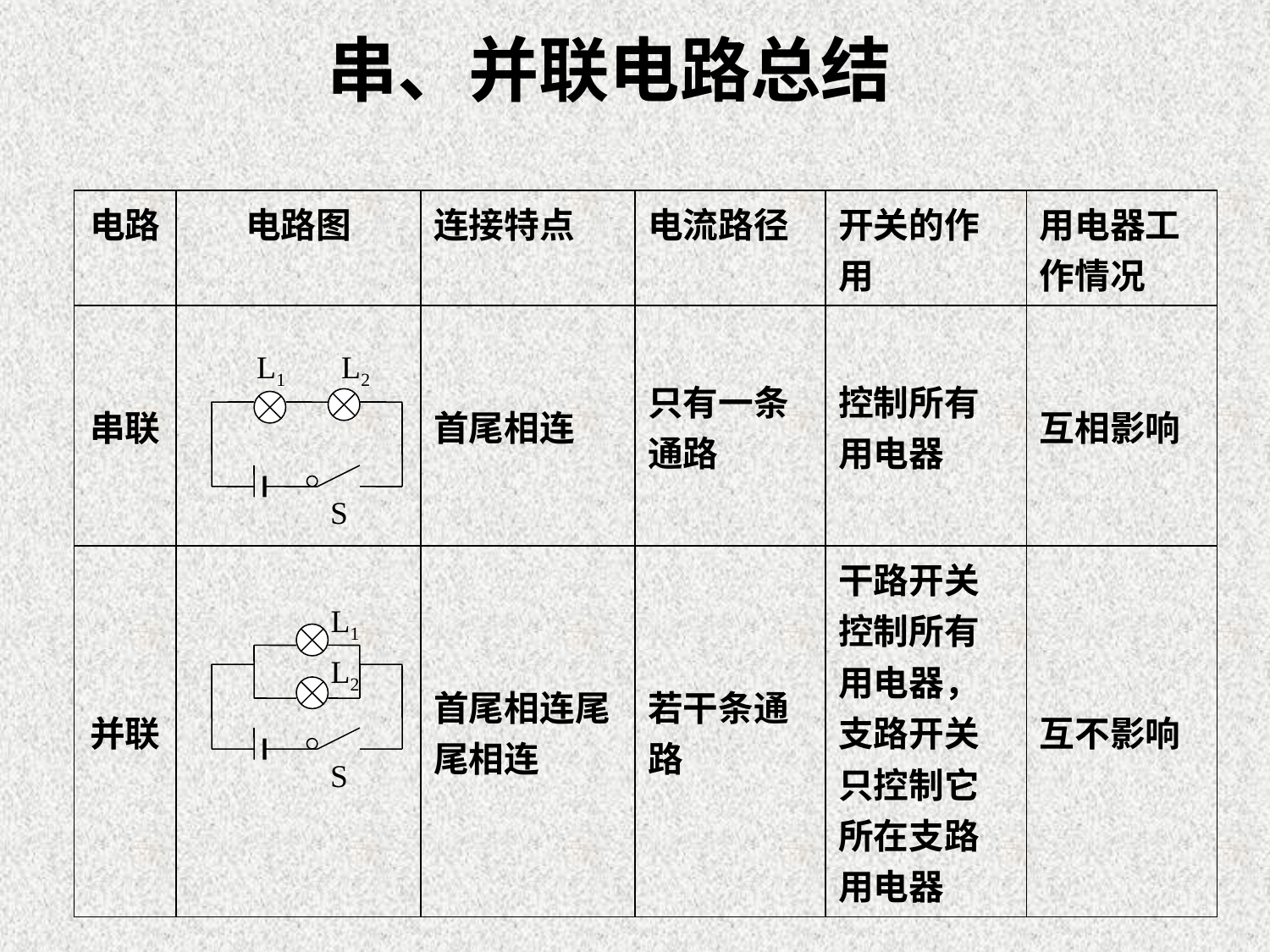

串、并联电路总结
| 电路 | 电路图 | 连接特点 | 电流路径 | 开关的作用 | 用电器工作情况 |
| --- | --- | --- | --- | --- | --- |
| 串联 |  | 首尾相连 | 只有一条通路 | 控制所有用电器 | 互相影响 |
| 并联 |  | 首尾相连尾尾相连 | 若干条通路 | 干路开关控制所有用电器，支路开关只控制它所在支路用电器 | 互不影响 |
L1
L2

S

L1

L2

S